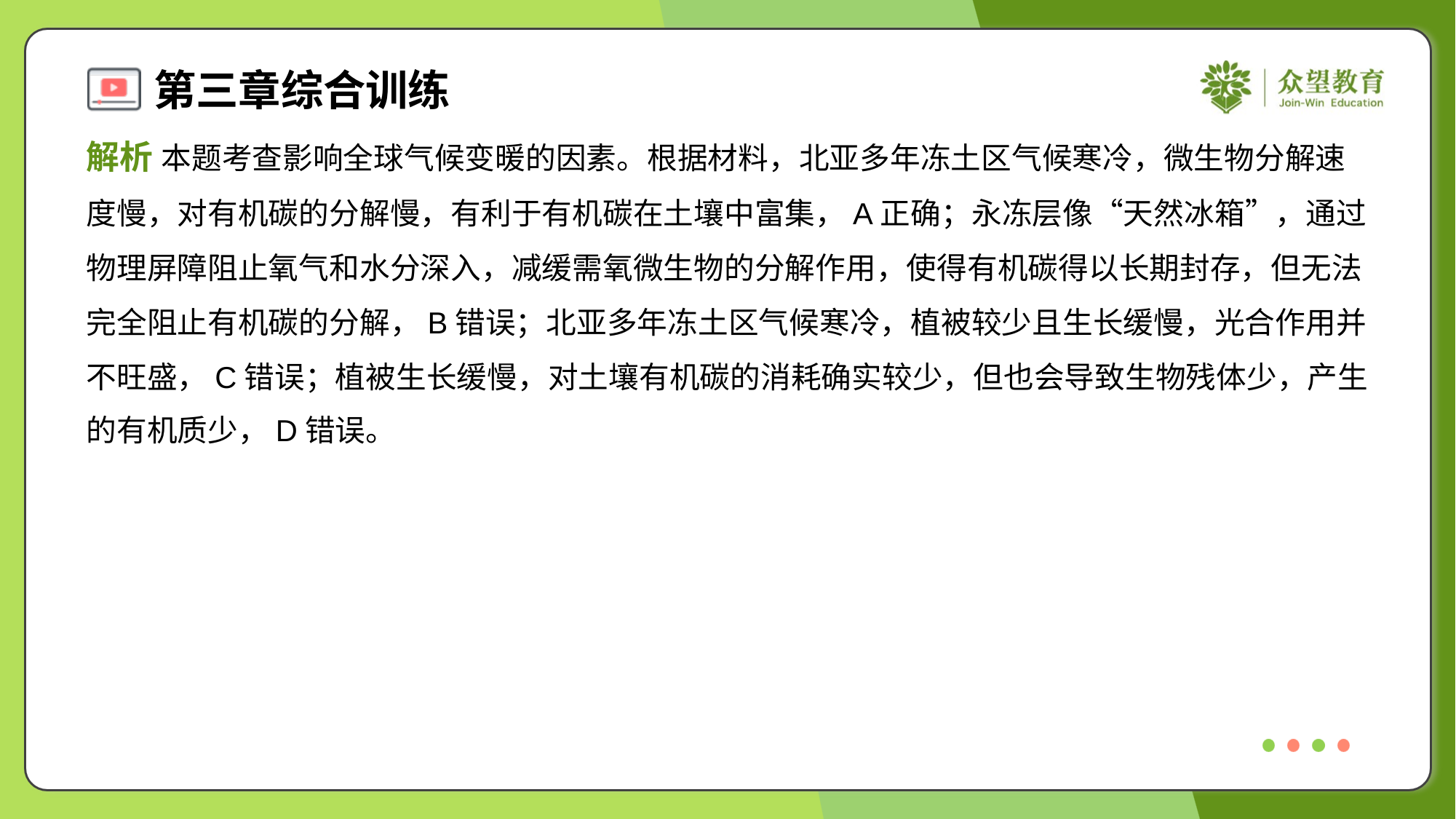

解析 本题考查影响全球气候变暖的因素。根据材料，北亚多年冻土区气候寒冷，微生物分解速
度慢，对有机碳的分解慢，有利于有机碳在土壤中富集，A正确；永冻层像“天然冰箱”，通过
物理屏障阻止氧气和水分深入，减缓需氧微生物的分解作用，使得有机碳得以长期封存，但无法
完全阻止有机碳的分解，B错误；北亚多年冻土区气候寒冷，植被较少且生长缓慢，光合作用并
不旺盛，C错误；植被生长缓慢，对土壤有机碳的消耗确实较少，但也会导致生物残体少，产生
的有机质少，D错误。